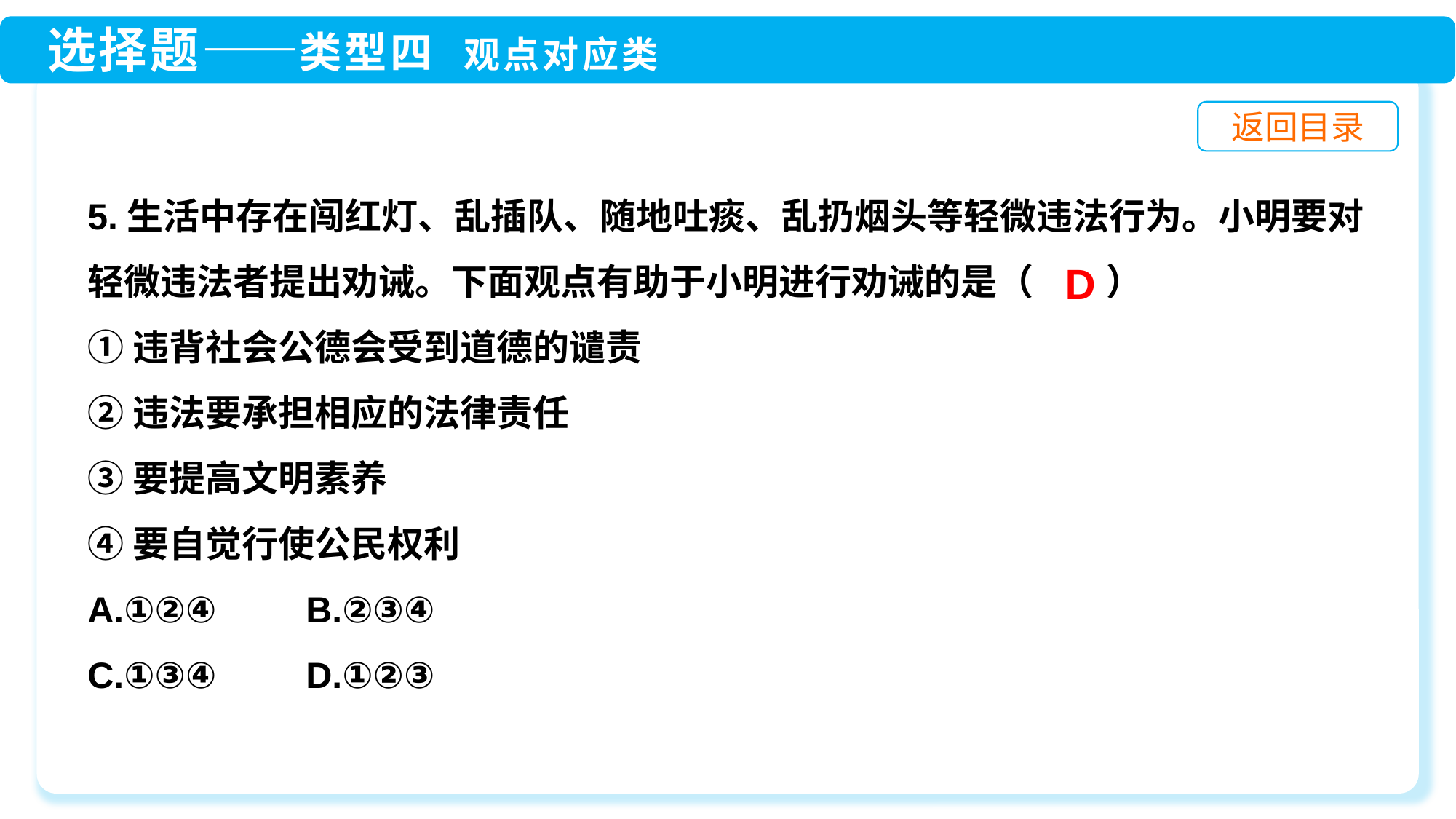

5.生活中存在闯红灯、乱插队、随地吐痰、乱扔烟头等轻微违法行为。小明要对轻微违法者提出劝诫。下面观点有助于小明进行劝诫的是（　　）
①违背社会公德会受到道德的谴责
②违法要承担相应的法律责任
③要提高文明素养
④要自觉行使公民权利
A.①②④	B.②③④
C.①③④	D.①②③

D